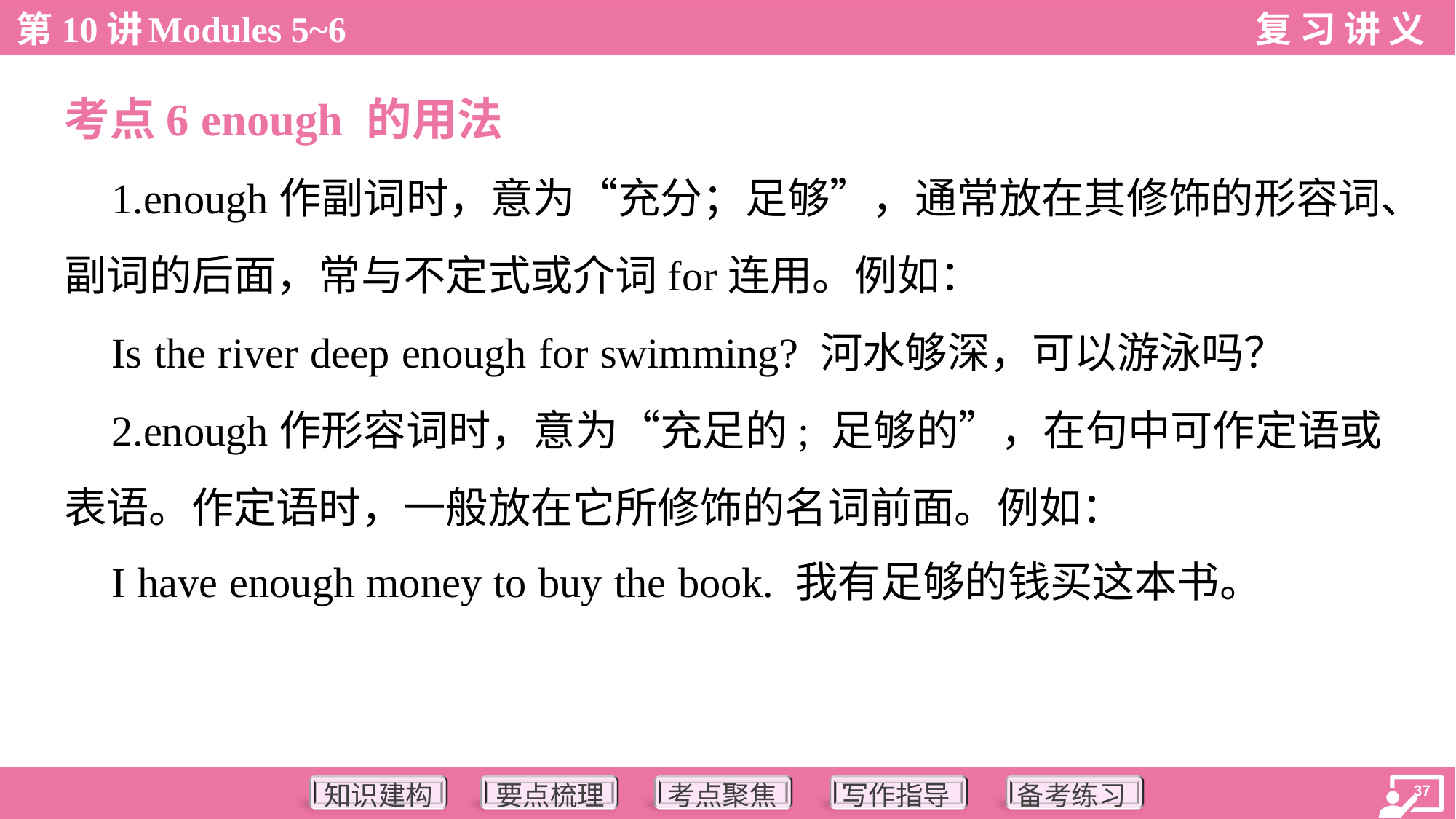

考点6 enough 的用法
    1.enough作副词时，意为“充分；足够”，通常放在其修饰的形容词、
副词的后面，常与不定式或介词for连用。例如：
    Is the river deep enough for swimming? 河水够深，可以游泳吗？
    2.enough作形容词时，意为“充足的; 足够的”，在句中可作定语或
表语。作定语时，一般放在它所修饰的名词前面。例如：
    I have enough money to buy the book. 我有足够的钱买这本书。